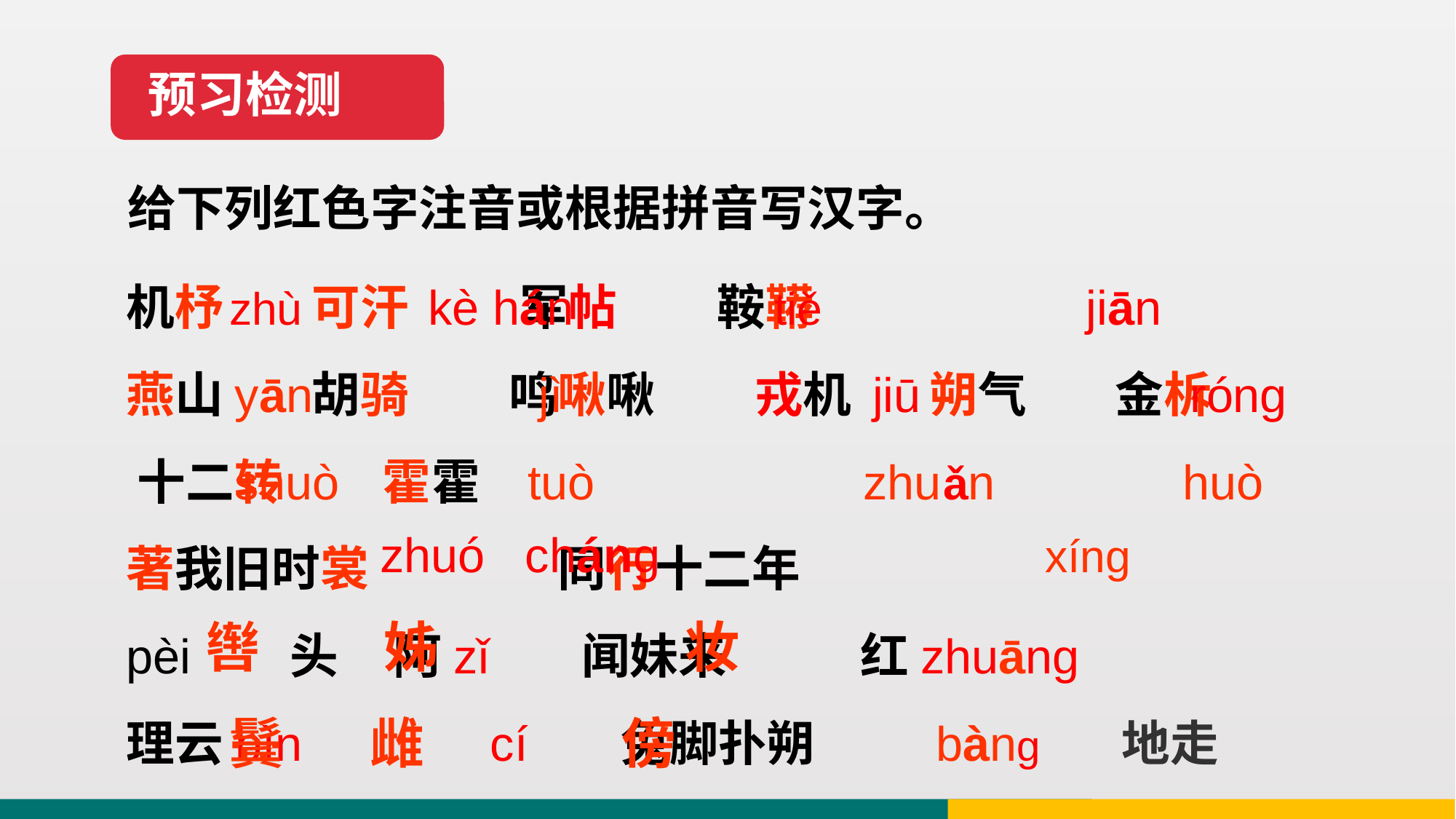

预习检测
给下列红色字注音或根据拼音写汉字。
机杼        可汗          军帖         鞍鞯
燕山        胡骑         鸣啾啾         戎机       朔气        金柝        十二转         霍霍
著我旧时裳                 同行十二年
pèi   头     阿zǐ      闻妹来            红zhuāng               理云bìn              cí      兔脚扑朔          bàng      地走
      zhù          kè hán                tiě                     jiān
      yān                  jì                       jiū                    róng
      shuò              tuò                    zhuǎn              huò
                  zhuó   cháng                              xíng
    辔          姊                    妆
     鬓       雌                傍